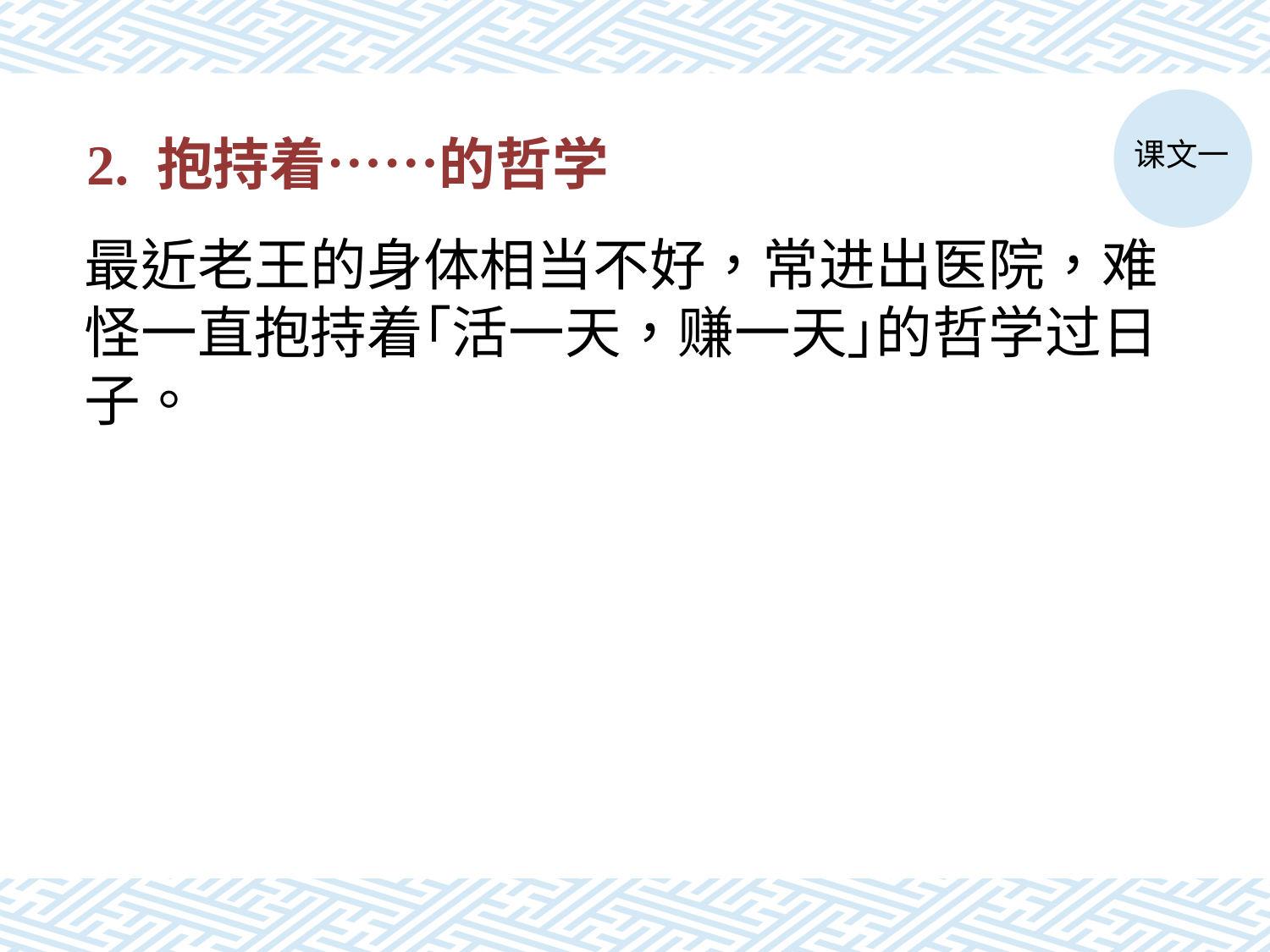

课文一
# 2. 抱持着……的哲学
最近老王的身体相当不好，常进出医院，难怪一直抱持着｢活一天，赚一天｣的哲学过日子。